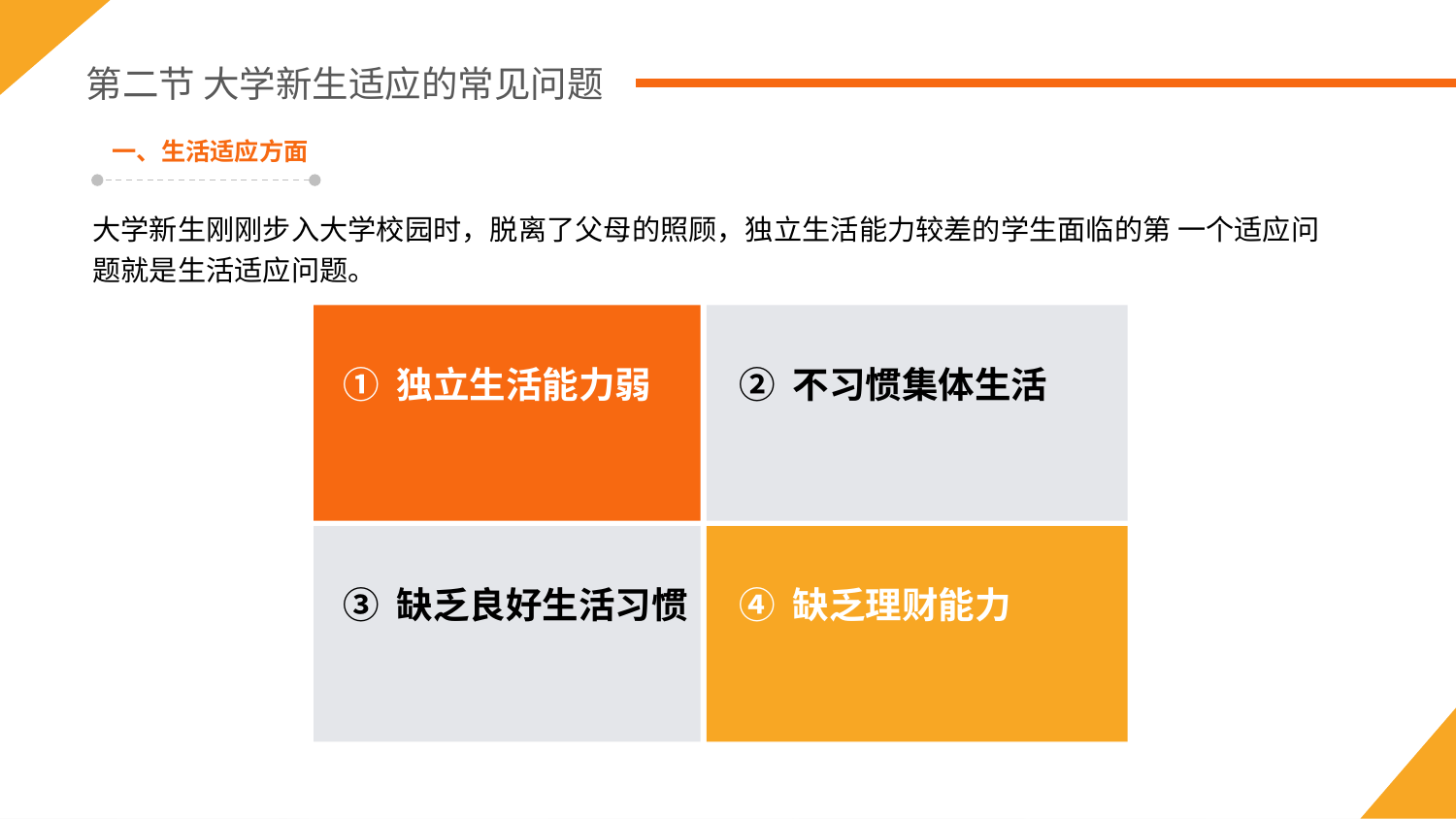

第二节 大学新生适应的常见问题
一、生活适应方面
大学新生刚刚步入大学校园时，脱离了父母的照顾，独立生活能力较差的学生面临的第 一个适应问题就是生活适应问题。

② 不习惯集体生活
① 独立生活能力弱

③ 缺乏良好生活习惯
④ 缺乏理财能力